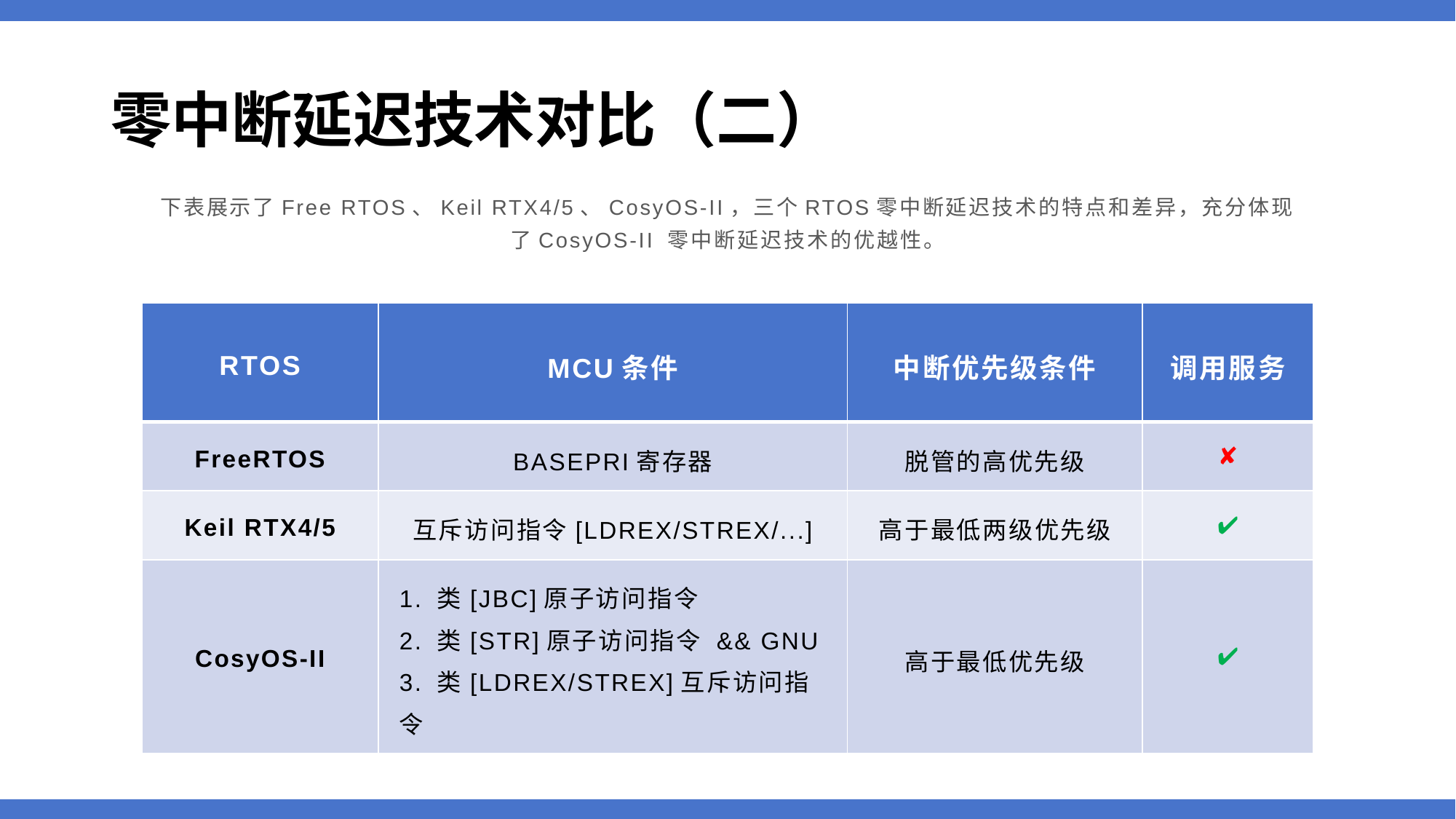

# 零中断延迟技术对比（二）
下表展示了Free RTOS、Keil RTX4/5、CosyOS-II，三个RTOS零中断延迟技术的特点和差异，充分体现了CosyOS-II 零中断延迟技术的优越性。
| RTOS | MCU条件 | 中断优先级条件 | 调用服务 |
| --- | --- | --- | --- |
| FreeRTOS | BASEPRI寄存器 | 脱管的高优先级 | ✘ |
| Keil RTX4/5 | 互斥访问指令[LDREX/STREX/...] | 高于最低两级优先级 | ✔ |
| CosyOS-II | 1. 类[JBC]原子访问指令 2. 类[STR]原子访问指令 && GNU 3. 类[LDREX/STREX]互斥访问指令 | 高于最低优先级 | ✔ |